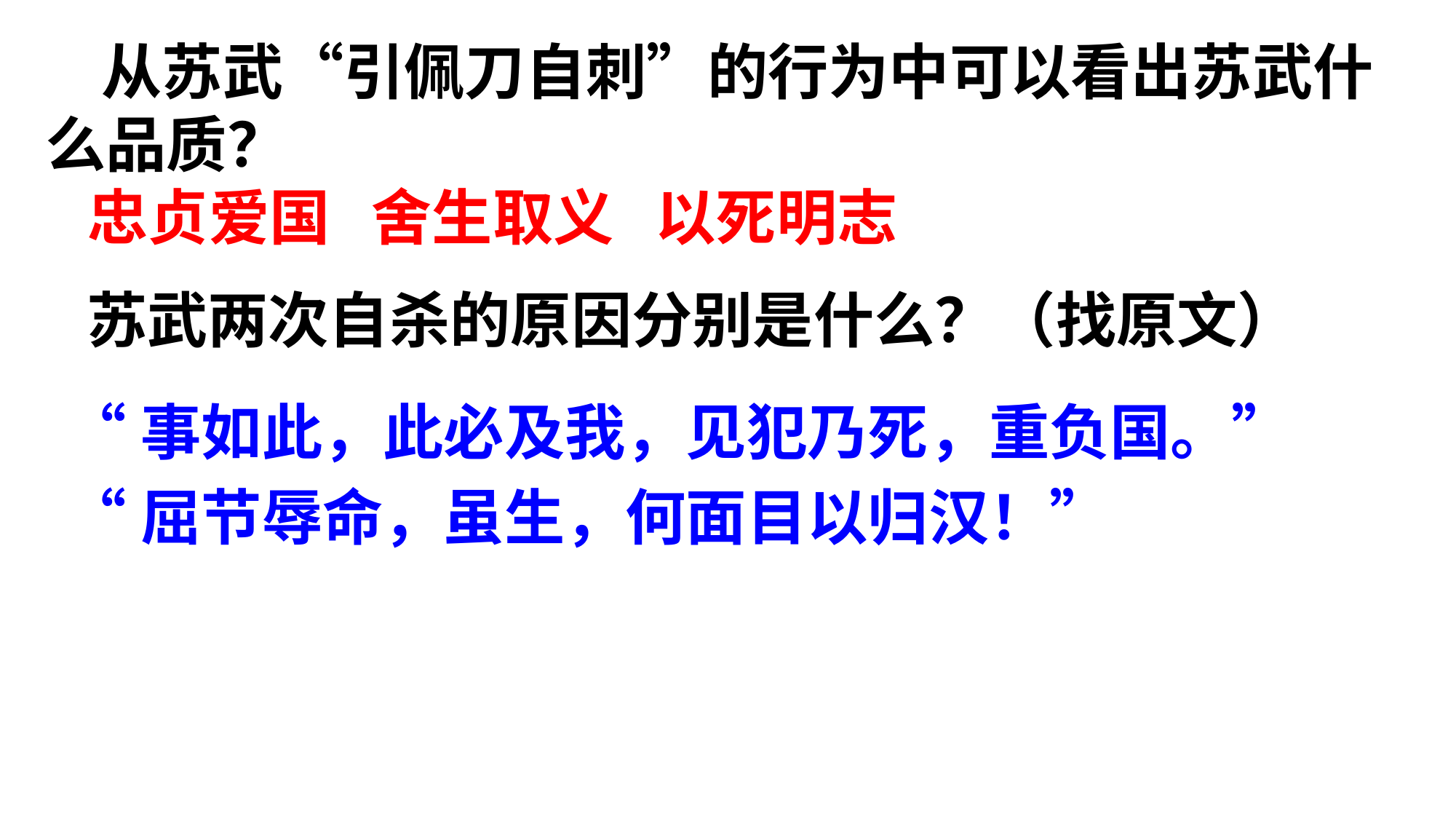

从苏武“引佩刀自刺”的行为中可以看出苏武什么品质？
  忠贞爱国   舍生取义   以死明志
苏武两次自杀的原因分别是什么？（找原文）
“事如此，此必及我，见犯乃死，重负国。”
“屈节辱命，虽生，何面目以归汉！”